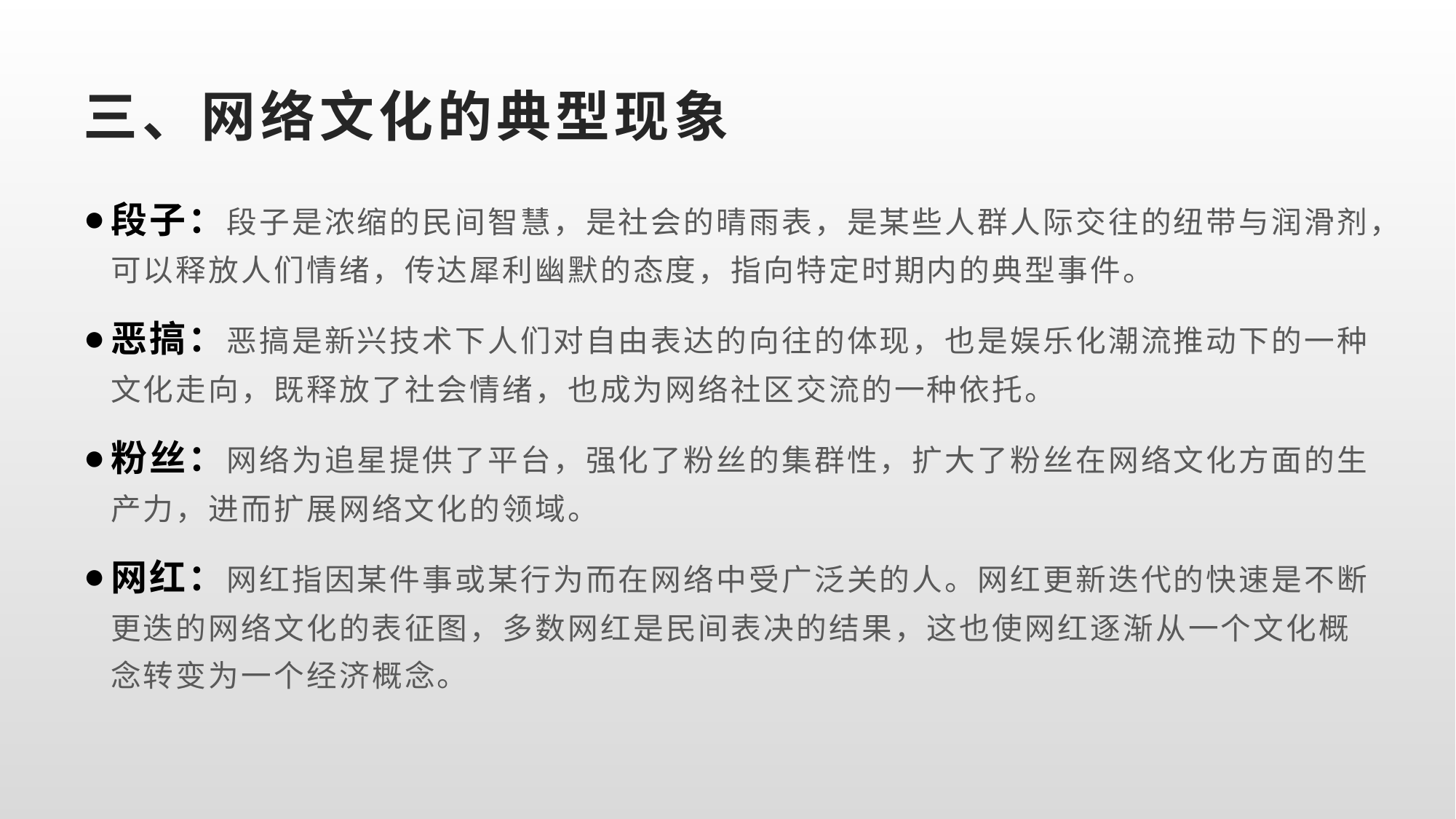

# 三、网络文化的典型现象
段子：段子是浓缩的民间智慧，是社会的晴雨表，是某些人群人际交往的纽带与润滑剂，可以释放人们情绪，传达犀利幽默的态度，指向特定时期内的典型事件。
恶搞：恶搞是新兴技术下人们对自由表达的向往的体现，也是娱乐化潮流推动下的一种文化走向，既释放了社会情绪，也成为网络社区交流的一种依托。
粉丝：网络为追星提供了平台，强化了粉丝的集群性，扩大了粉丝在网络文化方面的生产力，进而扩展网络文化的领域。
网红：网红指因某件事或某行为而在网络中受广泛关的人。网红更新迭代的快速是不断更迭的网络文化的表征图，多数网红是民间表决的结果，这也使网红逐渐从一个文化概念转变为一个经济概念。